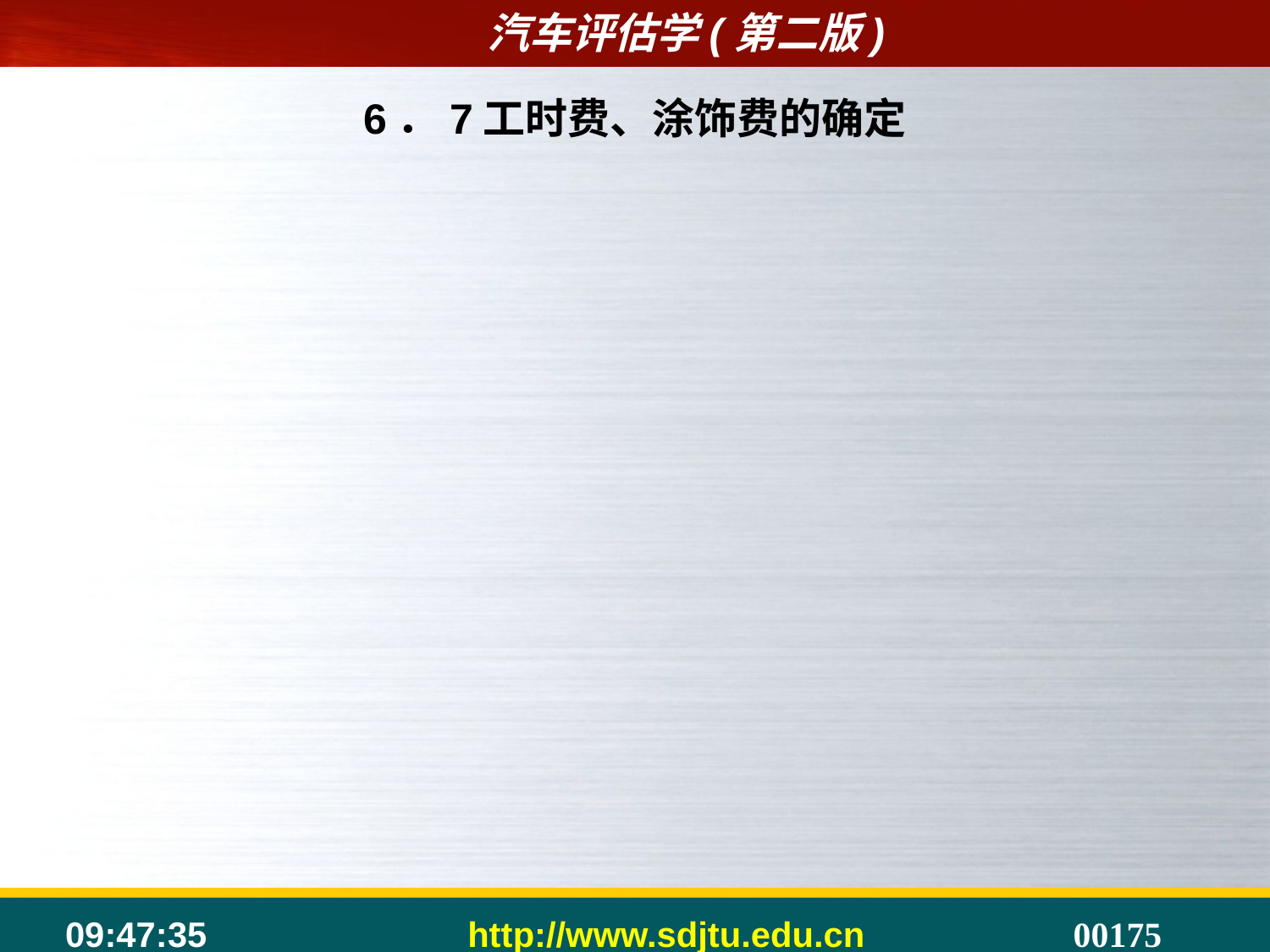

# 6．7工时费、涂饰费的确定
6.7.1 工时费的确定
	工时费的计算方式是：
	工时费=工时定额×工时单价
	其中：工时定额是指实际维修作业项目核定的结算工时数，工时单价是指在生产过程中单位小时的收费标准。
	根据修理作业的不同，工时可分为五项：拆装和更换工时、修理工时、钣金工时、辅助工时、涂饰费。
6.7.２涂饰费的确定
	涂饰费的计算有两种方法：
	1.按喷漆工时计算
	2.按喷漆面积计算
	（1）喷漆面积计算方法。
	烤漆面积的计算，并非利用数学方法简单计算其实际面积，而是采用实践经验法。
	（2）漆种单价。